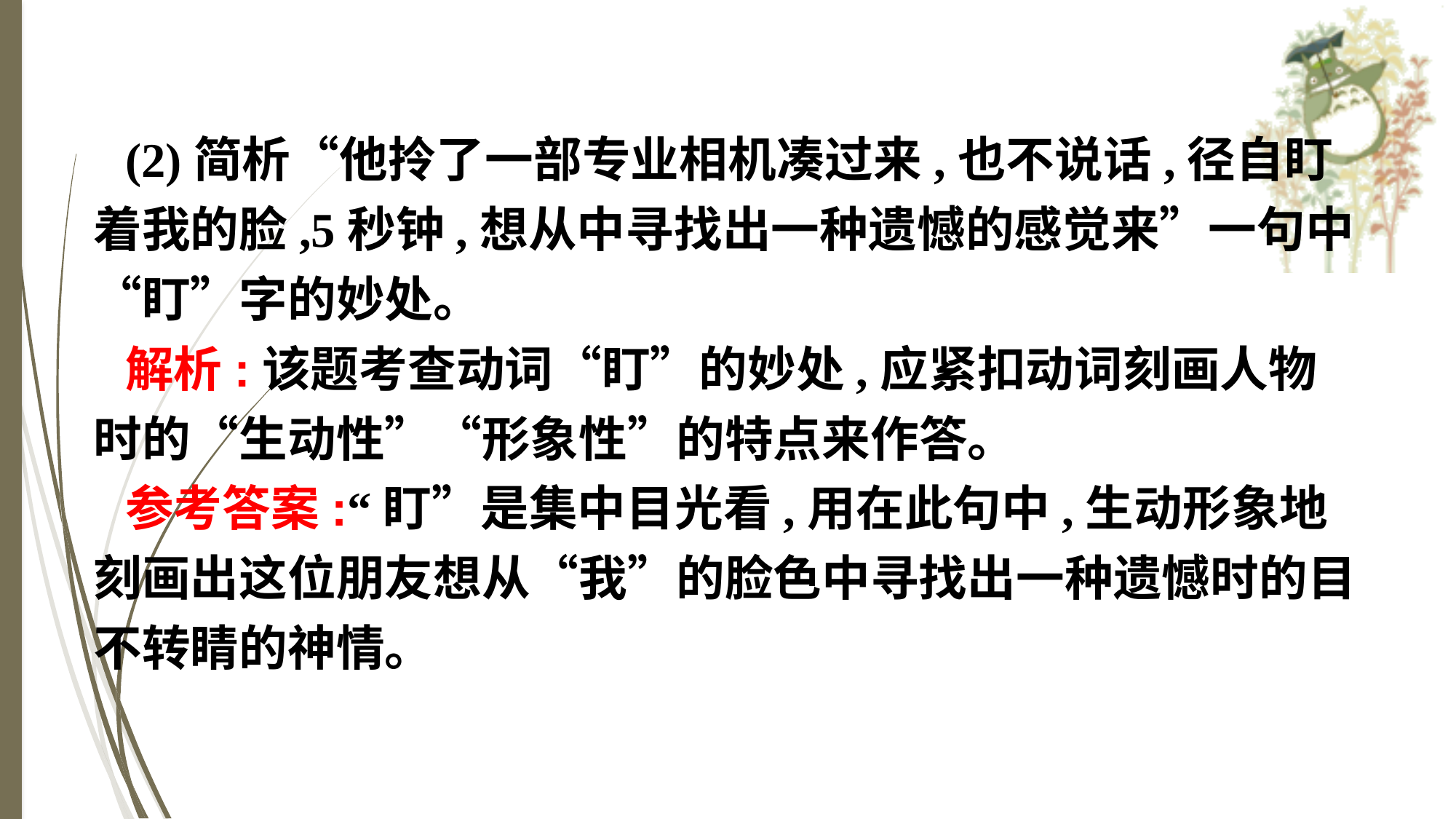

(2)简析“他拎了一部专业相机凑过来,也不说话,径自盯着我的脸,5秒钟,想从中寻找出一种遗憾的感觉来”一句中“盯”字的妙处。
解析:该题考查动词“盯”的妙处,应紧扣动词刻画人物时的“生动性”“形象性”的特点来作答。
参考答案:“盯”是集中目光看,用在此句中,生动形象地刻画出这位朋友想从“我”的脸色中寻找出一种遗憾时的目不转睛的神情。